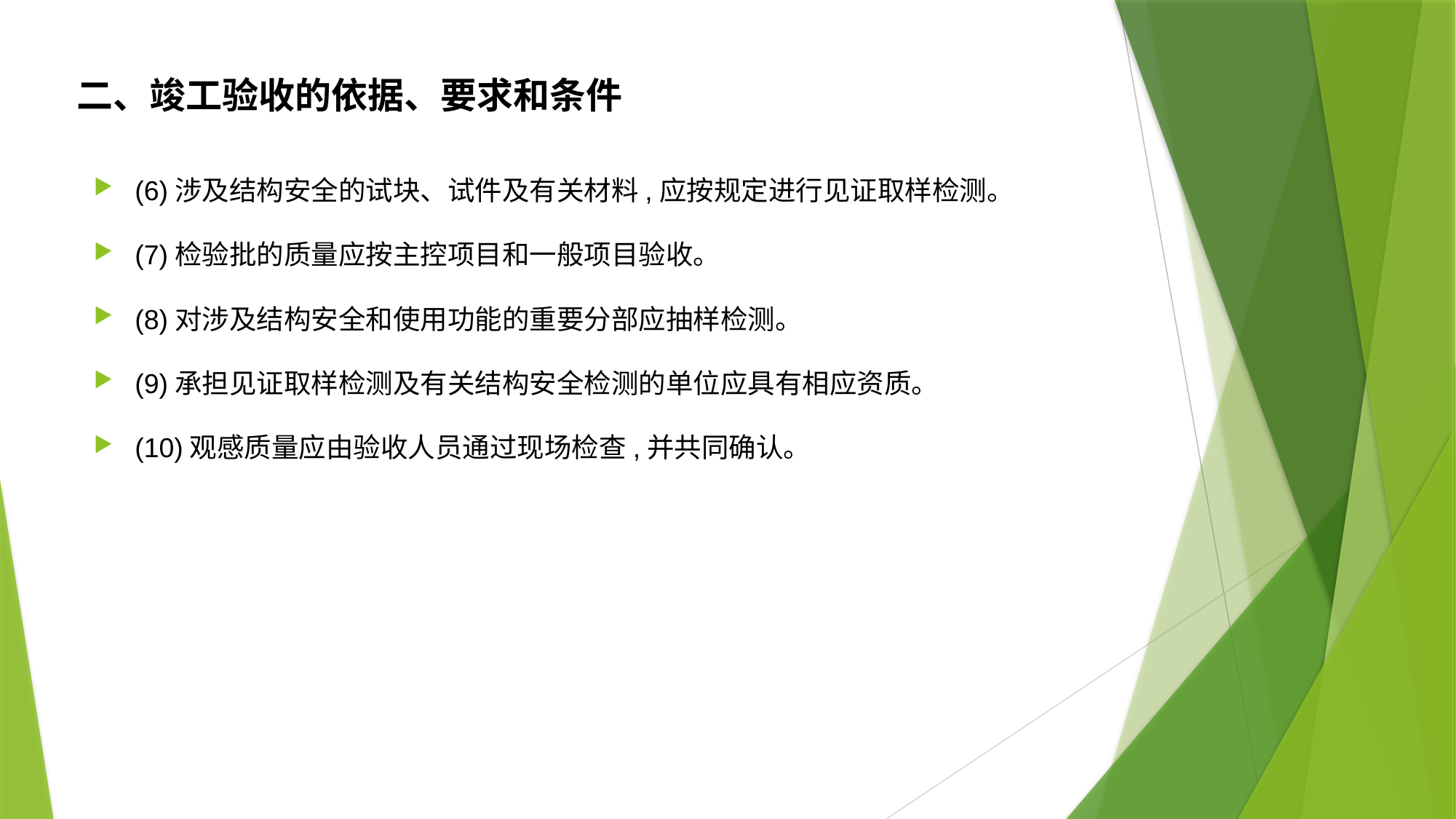

二、竣工验收的依据、要求和条件
(6)涉及结构安全的试块、试件及有关材料,应按规定进行见证取样检测。
(7)检验批的质量应按主控项目和一般项目验收。
(8)对涉及结构安全和使用功能的重要分部应抽样检测。
(9)承担见证取样检测及有关结构安全检测的单位应具有相应资质。
(10)观感质量应由验收人员通过现场检查,并共同确认。